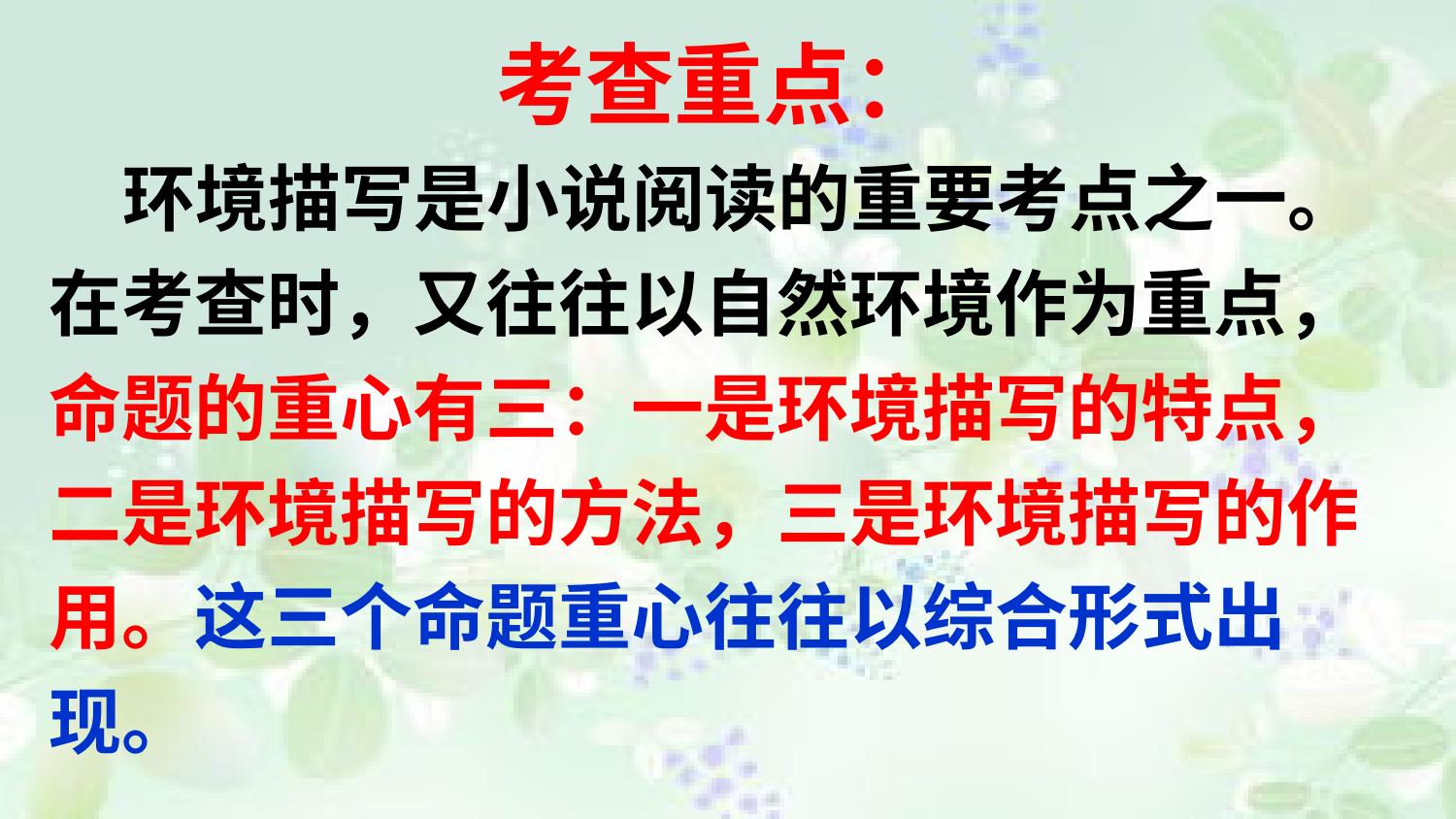

考查重点：
    环境描写是小说阅读的重要考点之一。在考查时，又往往以自然环境作为重点，命题的重心有三：一是环境描写的特点，二是环境描写的方法，三是环境描写的作用。这三个命题重心往往以综合形式出现。